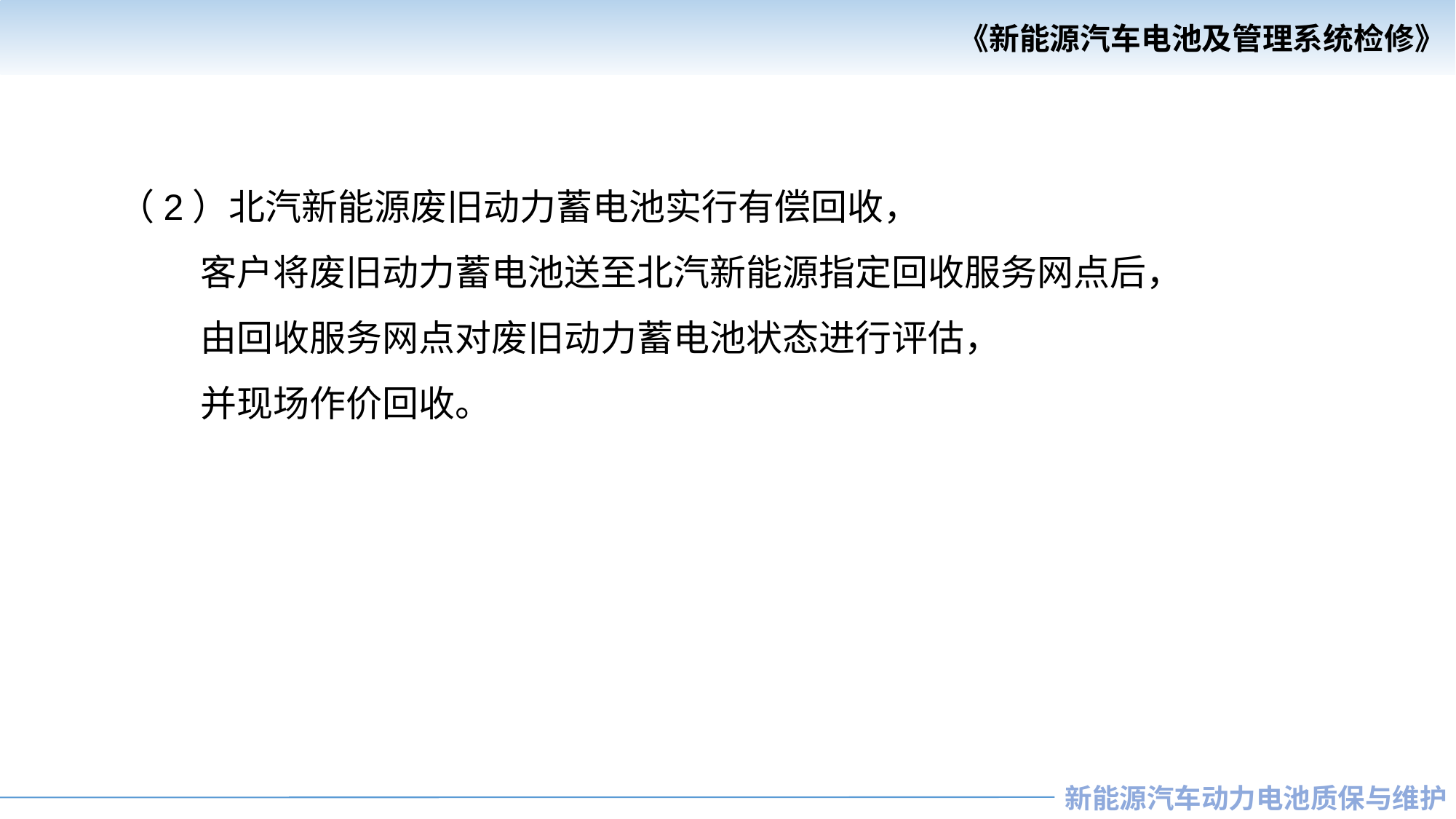

（2）北汽新能源废旧动力蓄电池实行有偿回收，
         客户将废旧动力蓄电池送至北汽新能源指定回收服务网点后，
         由回收服务网点对废旧动力蓄电池状态进行评估，
         并现场作价回收。